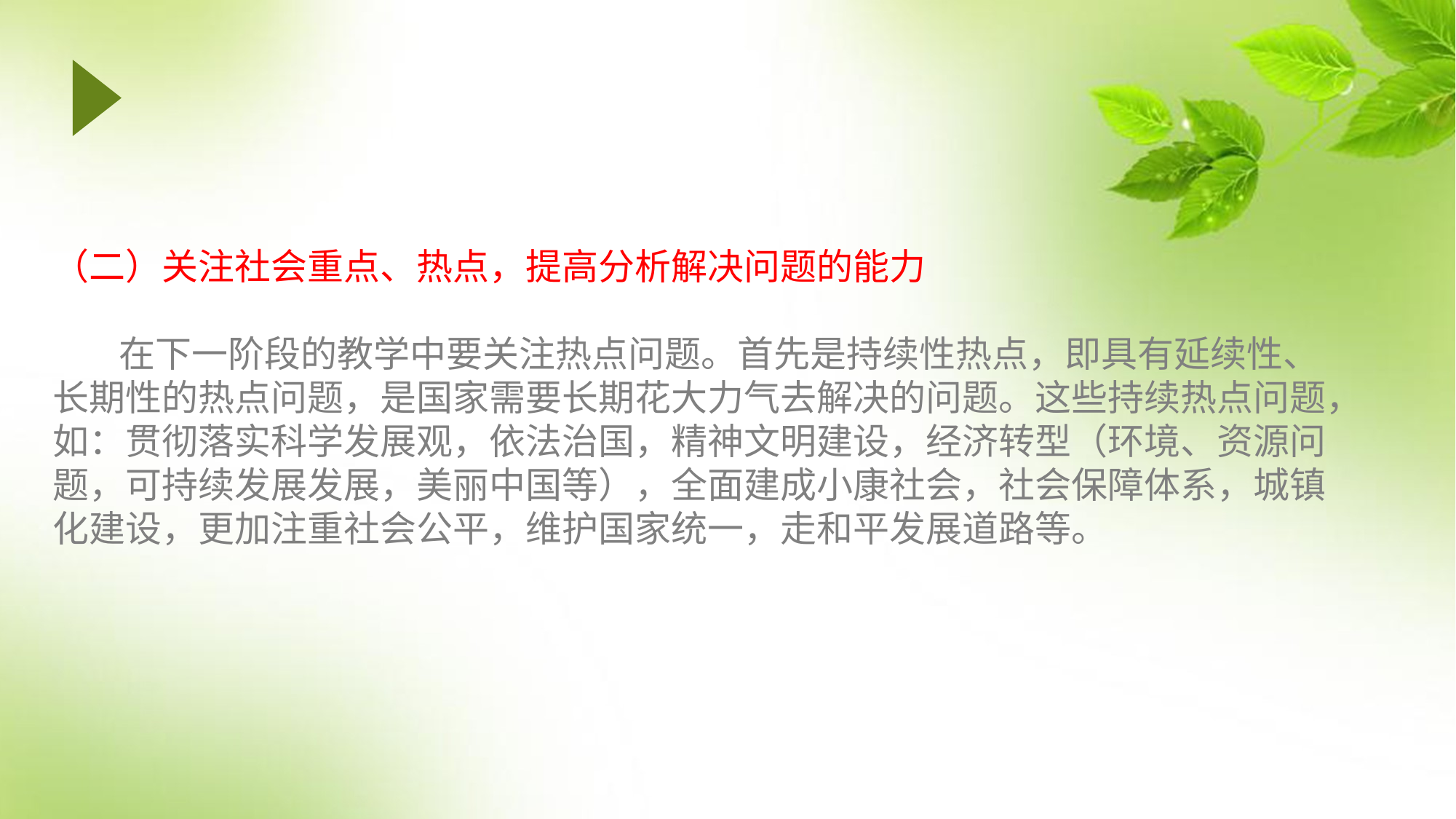

（二）关注社会重点、热点，提高分析解决问题的能力

       在下一阶段的教学中要关注热点问题。首先是持续性热点，即具有延续性、长期性的热点问题，是国家需要长期花大力气去解决的问题。这些持续热点问题，如：贯彻落实科学发展观，依法治国，精神文明建设，经济转型（环境、资源问题，可持续发展发展，美丽中国等），全面建成小康社会，社会保障体系，城镇化建设，更加注重社会公平，维护国家统一，走和平发展道路等。